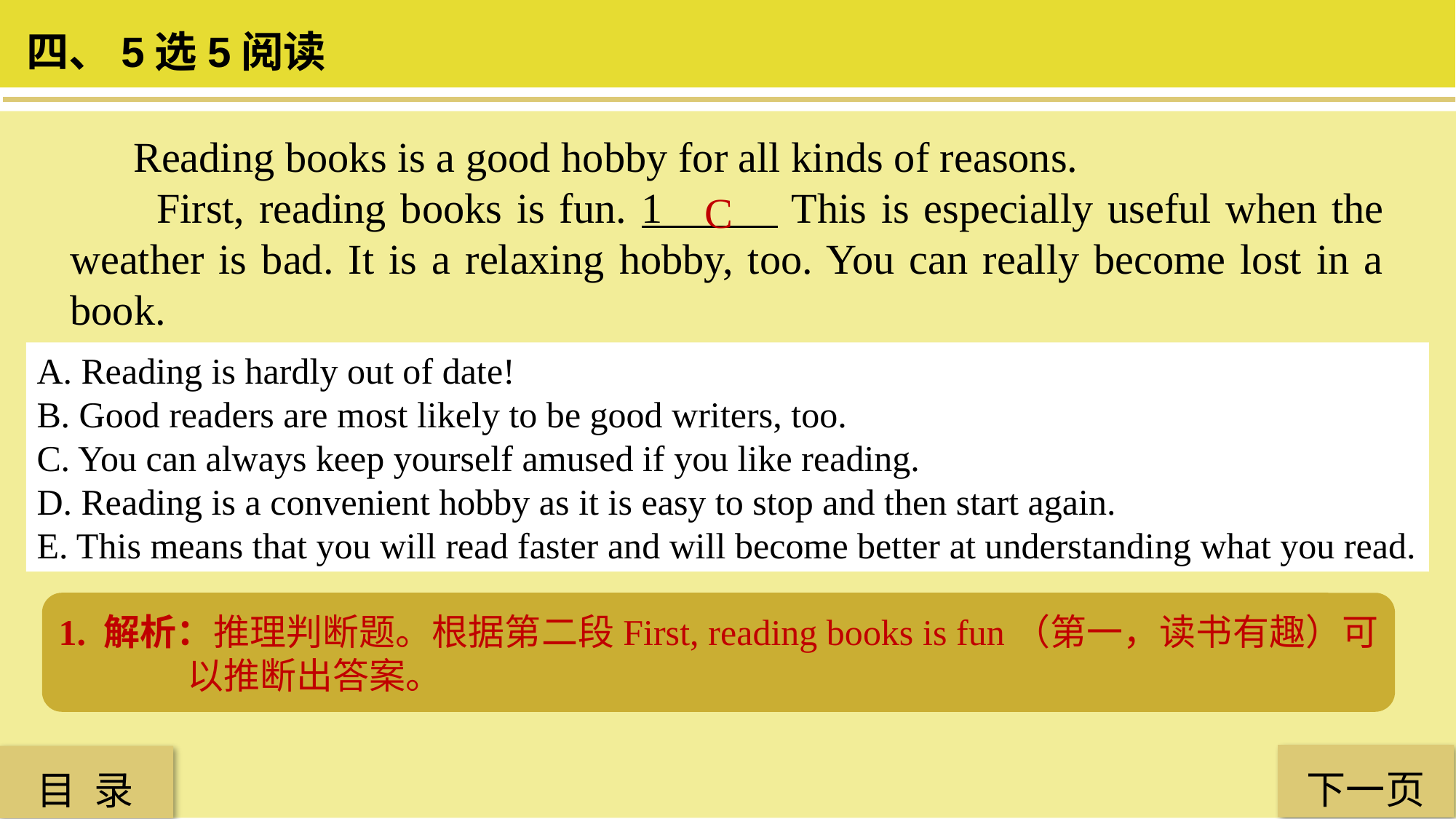

四、5选5阅读
      Reading books is a good hobby for all kinds of reasons.
      First, reading books is fun. 1         This is especially useful when the weather is bad. It is a relaxing hobby, too. You can really become lost in a book.
C
A. Reading is hardly out of date!
B. Good readers are most likely to be good writers, too.
C. You can always keep yourself amused if you like reading.
D. Reading is a convenient hobby as it is easy to stop and then start again.
E. This means that you will read faster and will become better at understanding what you read.
1. 解析：推理判断题。根据第二段First, reading books is fun（第一，读书有趣）可以推断出答案。